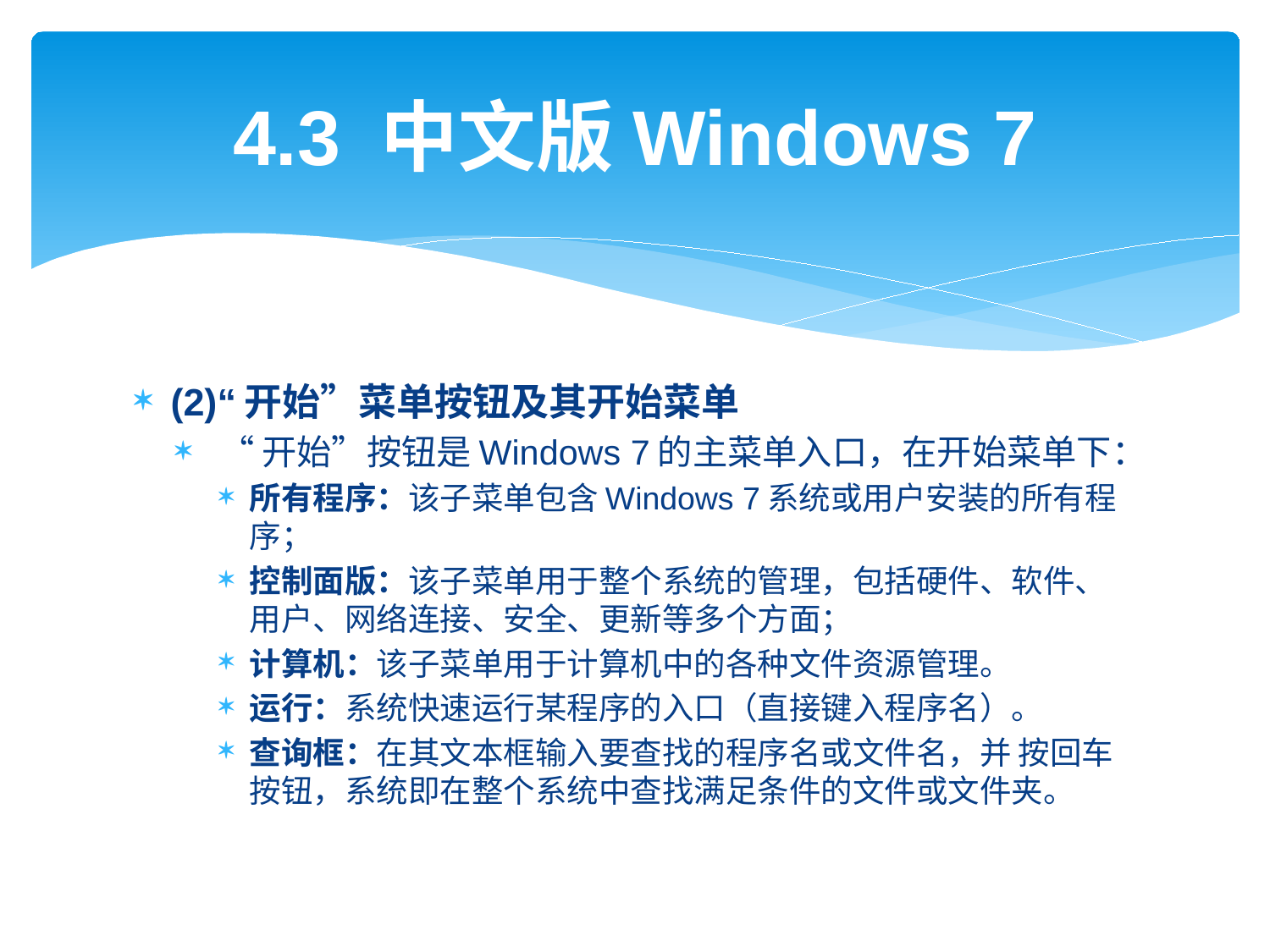

# 4.3 中文版Windows 7
(2)“开始”菜单按钮及其开始菜单
 “开始”按钮是Windows 7的主菜单入口，在开始菜单下：
所有程序：该子菜单包含Windows 7系统或用户安装的所有程序；
控制面版：该子菜单用于整个系统的管理，包括硬件、软件、用户、网络连接、安全、更新等多个方面；
计算机：该子菜单用于计算机中的各种文件资源管理。
运行：系统快速运行某程序的入口（直接键入程序名）。
查询框：在其文本框输入要查找的程序名或文件名，并 按回车按钮，系统即在整个系统中查找满足条件的文件或文件夹。